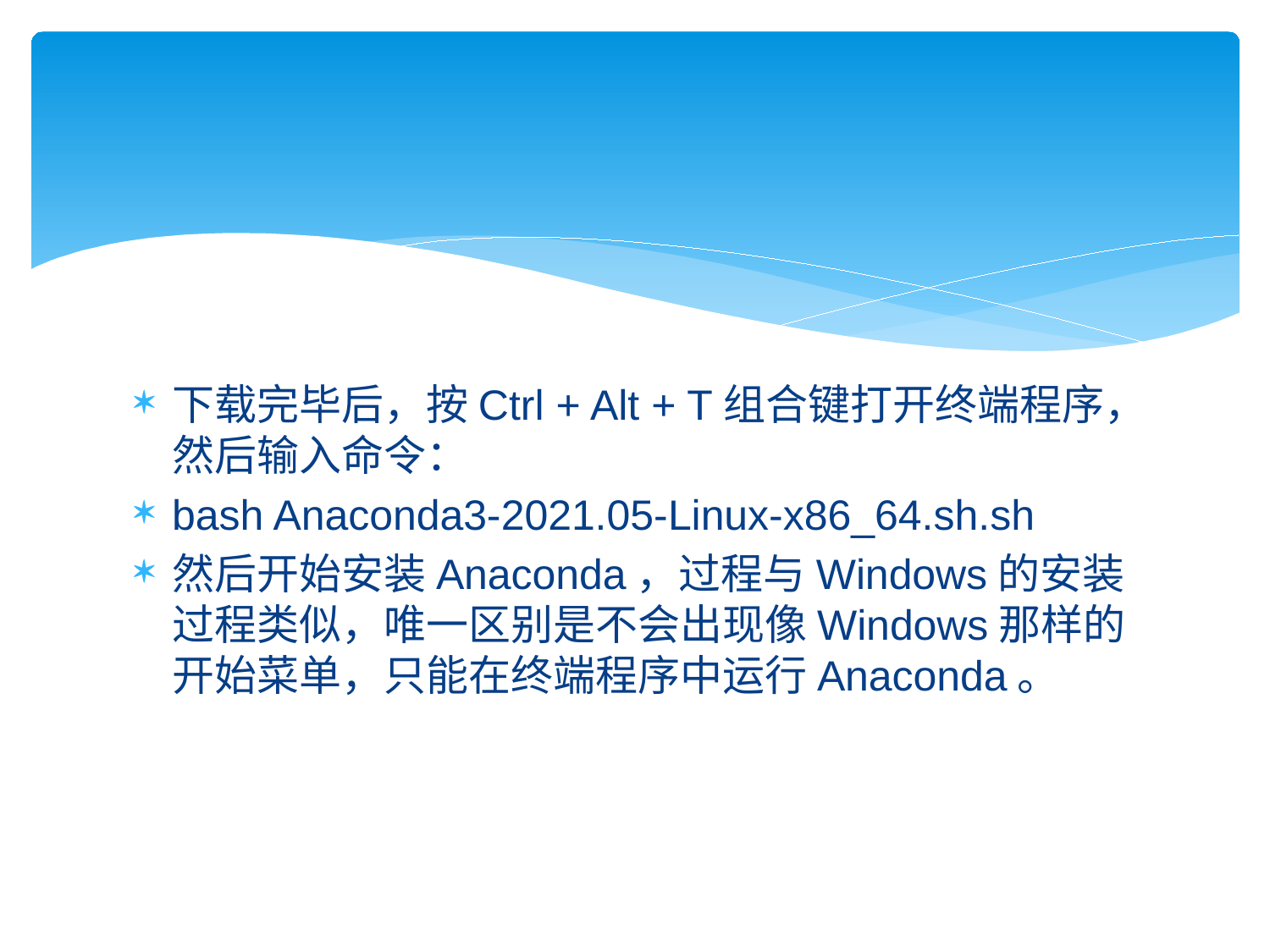

#
下载完毕后，按Ctrl + Alt + T组合键打开终端程序，然后输入命令：
bash Anaconda3-2021.05-Linux-x86_64.sh.sh
然后开始安装Anaconda，过程与Windows的安装过程类似，唯一区别是不会出现像Windows那样的开始菜单，只能在终端程序中运行Anaconda。